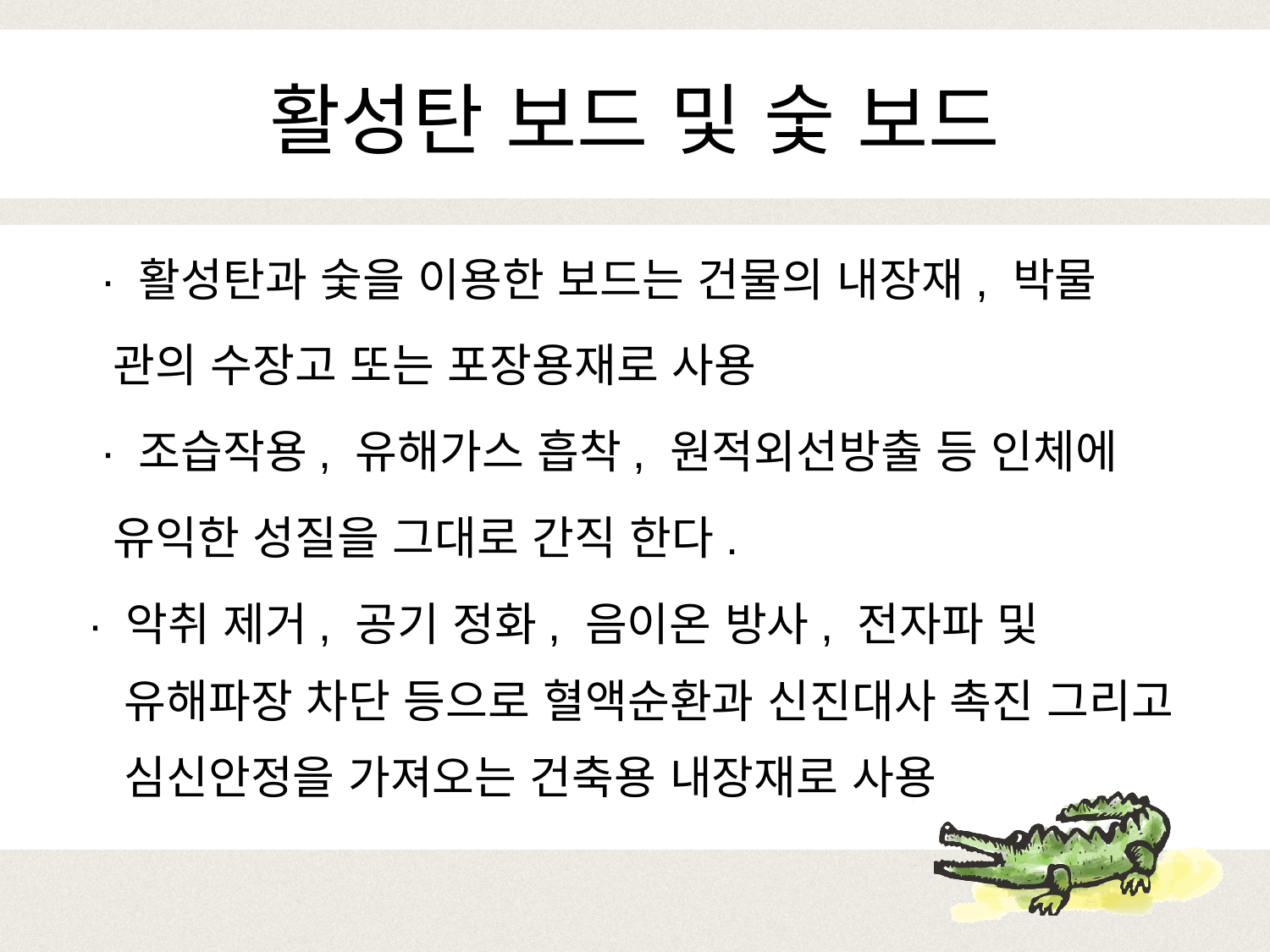

# 활성탄 보드 및 숯 보드
  ∙ 활성탄과 숯을 이용한 보드는 건물의 내장재, 박물
  관의 수장고 또는 포장용재로 사용
  ∙ 조습작용, 유해가스 흡착, 원적외선방출 등 인체에
  유익한 성질을 그대로 간직 한다.
 ∙ 악취 제거, 공기 정화, 음이온 방사, 전자파 및 유해파장 차단 등으로 혈액순환과 신진대사 촉진 그리고 심신안정을 가져오는 건축용 내장재로 사용